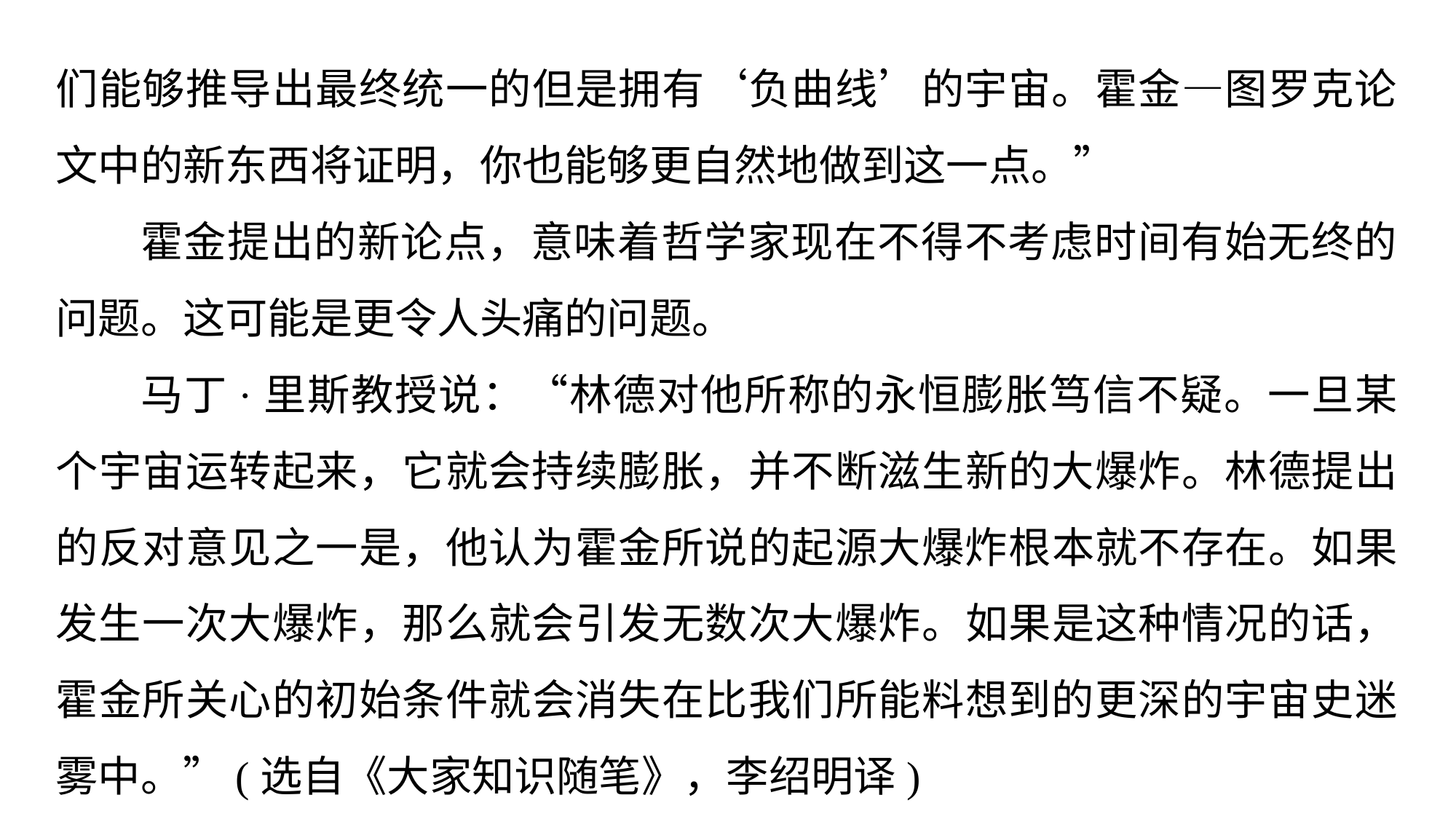

们能够推导出最终统一的但是拥有‘负曲线’的宇宙。霍金—图罗克论文中的新东西将证明，你也能够更自然地做到这一点。”
霍金提出的新论点，意味着哲学家现在不得不考虑时间有始无终的问题。这可能是更令人头痛的问题。
马丁·里斯教授说：“林德对他所称的永恒膨胀笃信不疑。一旦某个宇宙运转起来，它就会持续膨胀，并不断滋生新的大爆炸。林德提出的反对意见之一是，他认为霍金所说的起源大爆炸根本就不存在。如果发生一次大爆炸，那么就会引发无数次大爆炸。如果是这种情况的话，霍金所关心的初始条件就会消失在比我们所能料想到的更深的宇宙史迷雾中。”(选自《大家知识随笔》，李绍明译)